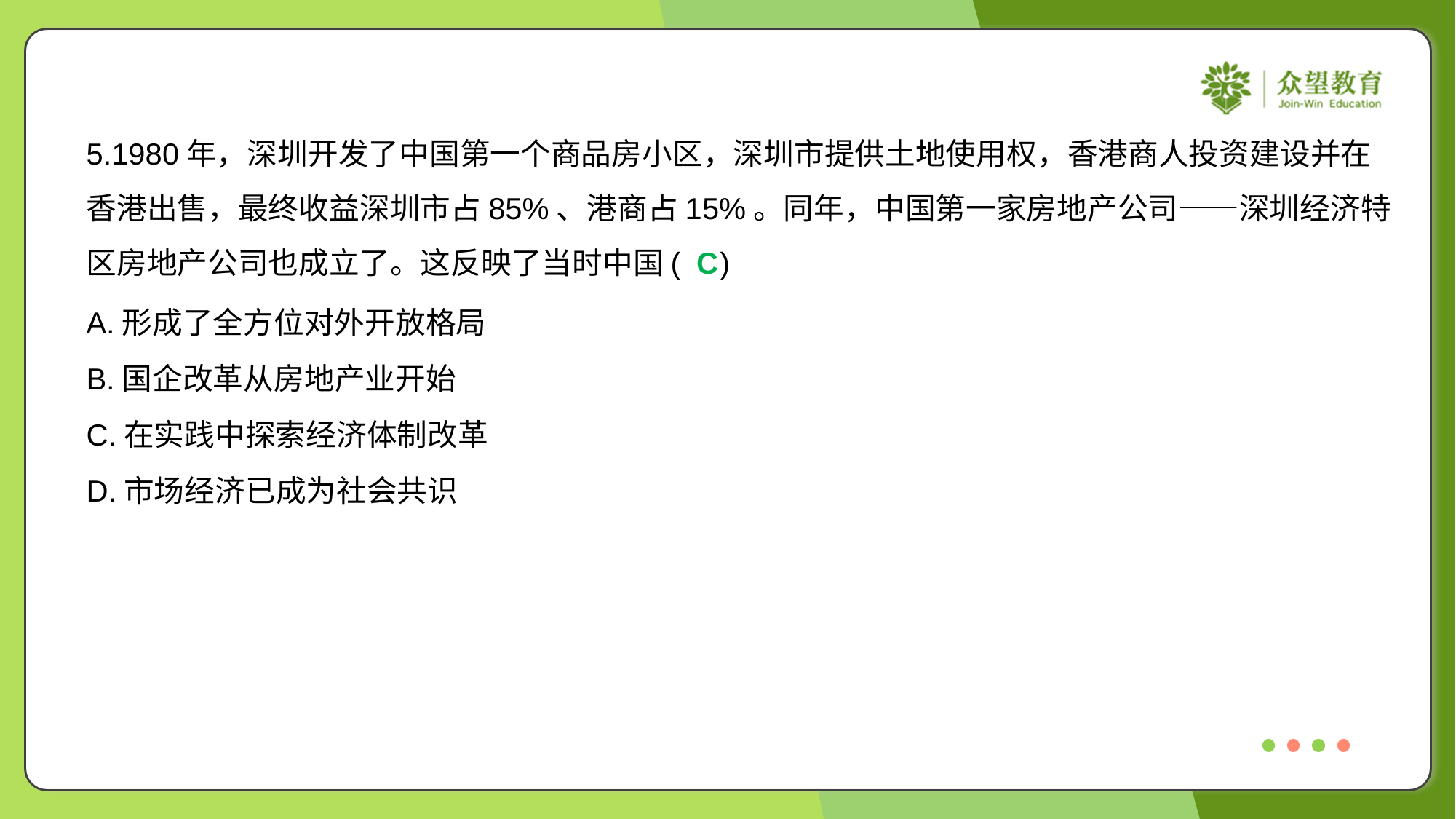

5.1980年，深圳开发了中国第一个商品房小区，深圳市提供土地使用权，香港商人投资建设并在
香港出售，最终收益深圳市占85%、港商占15%。同年，中国第一家房地产公司——深圳经济特
区房地产公司也成立了。这反映了当时中国(     )
C
A.形成了全方位对外开放格局
B.国企改革从房地产业开始
C.在实践中探索经济体制改革
D.市场经济已成为社会共识